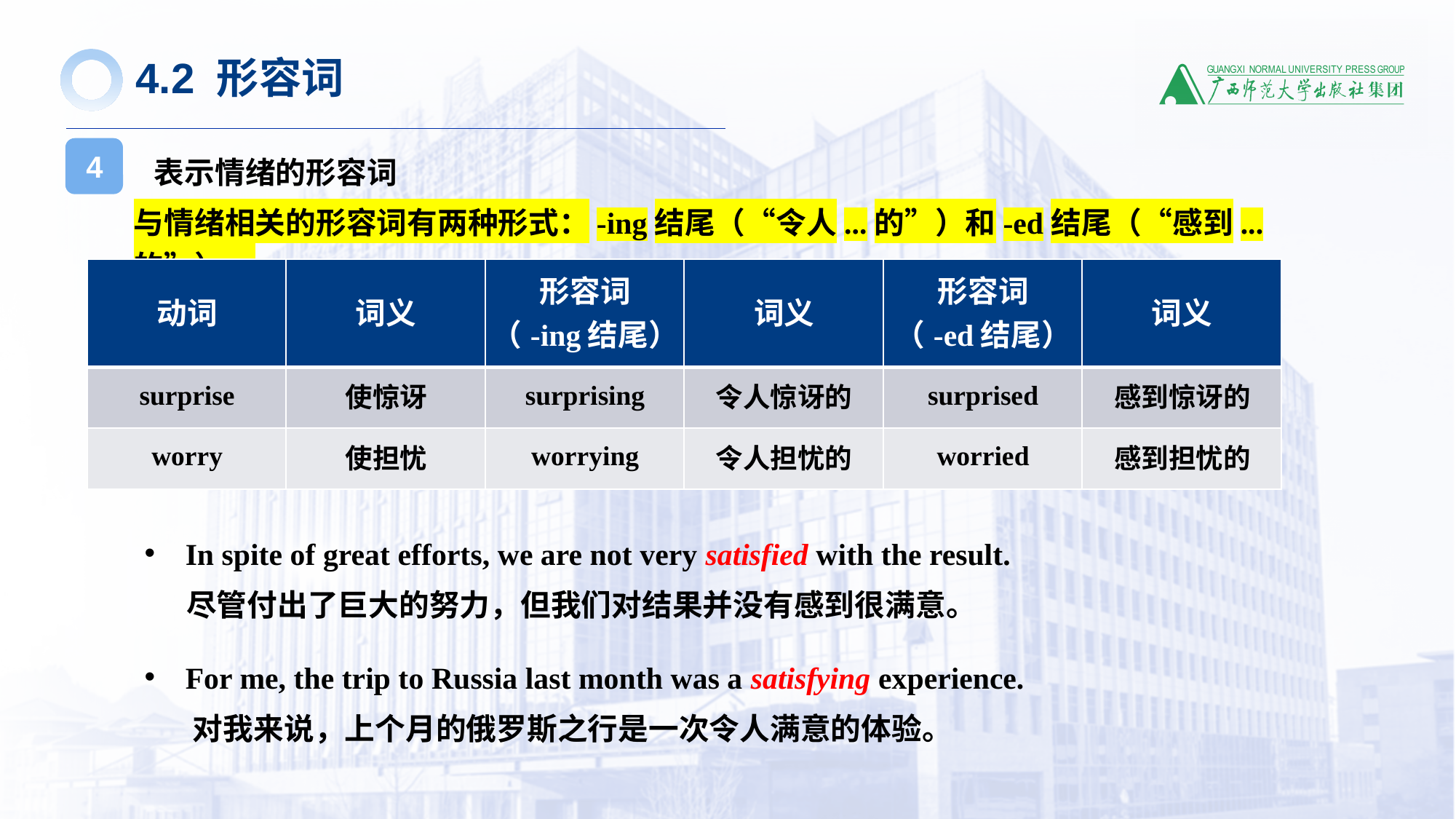

4.2 形容词

表示情绪的形容词

4
与情绪相关的形容词有两种形式：-ing结尾（“令人...的”）和-ed结尾（“感到...的”）。

| 动词 | 词义 | 形容词 （-ing结尾） | 词义 | 形容词 （-ed结尾） | 词义 |
| --- | --- | --- | --- | --- | --- |
| surprise | 使惊讶 | surprising | 令人惊讶的 | surprised | 感到惊讶的 |
| worry | 使担忧 | worrying | 令人担忧的 | worried | 感到担忧的 |
In spite of great efforts, we are not very satisfied with the result.
     尽管付出了巨大的努力，但我们对结果并没有感到很满意。

For me, the trip to Russia last month was a satisfying experience.
  对我来说，上个月的俄罗斯之行是一次令人满意的体验。